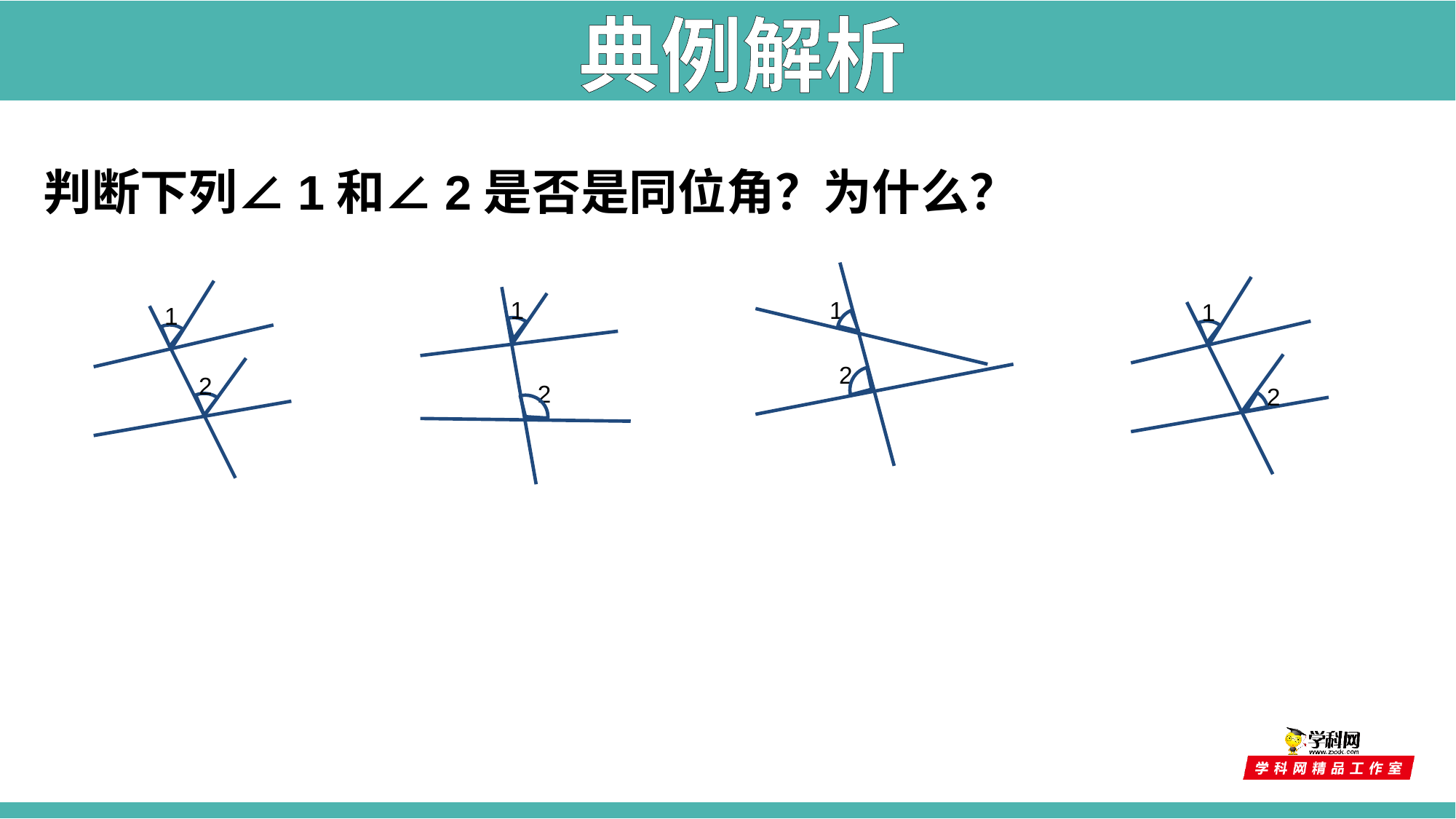

典例解析
 判断下列∠1和∠2是否是同位角？为什么？

1
2
1

2

1

2

1

2